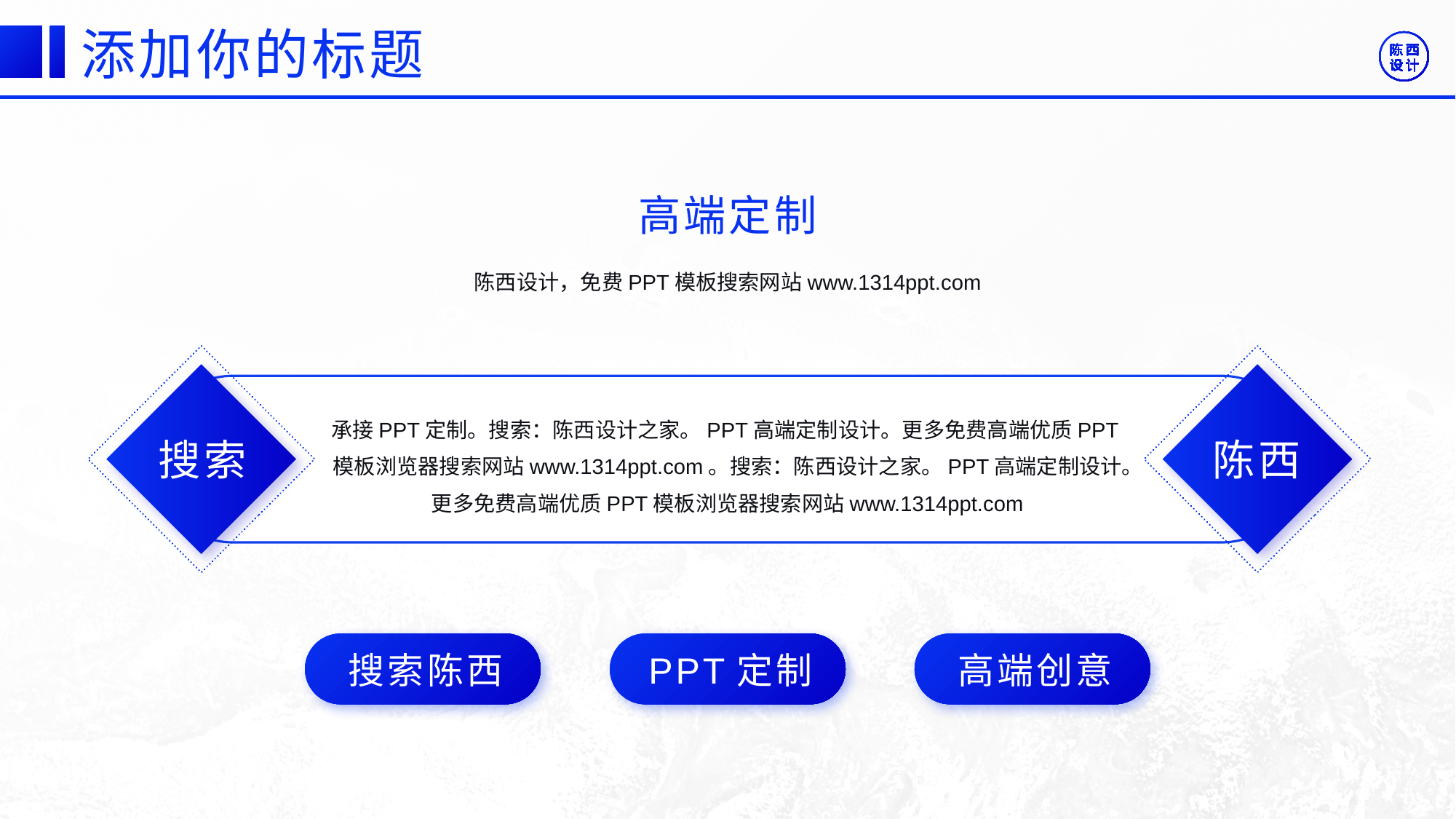

©版权所有：陈西设计之家(微信号：2090298045）
©版权所属公司：合肥陈西文化传媒科技有限公司
©版权所有：陈西设计之家(微信号：2090298045）
©版权所属公司：合肥陈西文化传媒科技有限公司
添加你的标题

高端定制
陈西设计，免费PPT模板搜索网站www.1314ppt.com

承接PPT定制。搜索：陈西设计之家。PPT高端定制设计。更多免费高端优质PPT模板浏览器搜索网站www.1314ppt.com。搜索：陈西设计之家。PPT高端定制设计。更多免费高端优质PPT模板浏览器搜索网站www.1314ppt.com
搜索
陈西

搜索陈西
PPT定制
高端创意
©版权所有：陈西设计之家(微信号：2090298045）
©版权所属公司：合肥陈西文化传媒科技有限公司